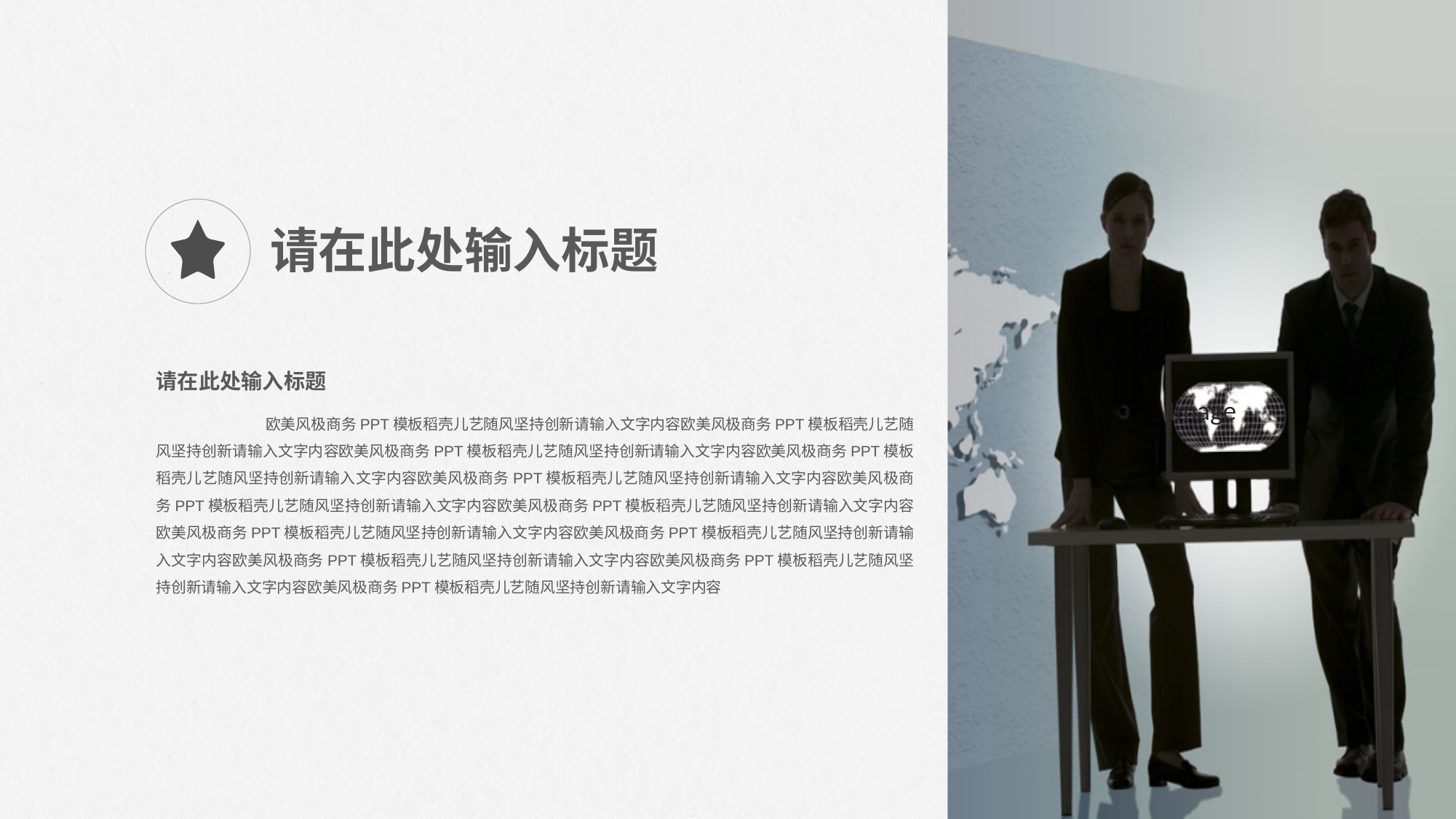

Image

请在此处输入标题

请在此处输入标题
	欧美风极商务PPT模板稻壳儿艺随风坚持创新请输入文字内容欧美风极商务PPT模板稻壳儿艺随风坚持创新请输入文字内容欧美风极商务PPT模板稻壳儿艺随风坚持创新请输入文字内容欧美风极商务PPT模板稻壳儿艺随风坚持创新请输入文字内容欧美风极商务PPT模板稻壳儿艺随风坚持创新请输入文字内容欧美风极商务PPT模板稻壳儿艺随风坚持创新请输入文字内容欧美风极商务PPT模板稻壳儿艺随风坚持创新请输入文字内容欧美风极商务PPT模板稻壳儿艺随风坚持创新请输入文字内容欧美风极商务PPT模板稻壳儿艺随风坚持创新请输入文字内容欧美风极商务PPT模板稻壳儿艺随风坚持创新请输入文字内容欧美风极商务PPT模板稻壳儿艺随风坚持创新请输入文字内容欧美风极商务PPT模板稻壳儿艺随风坚持创新请输入文字内容